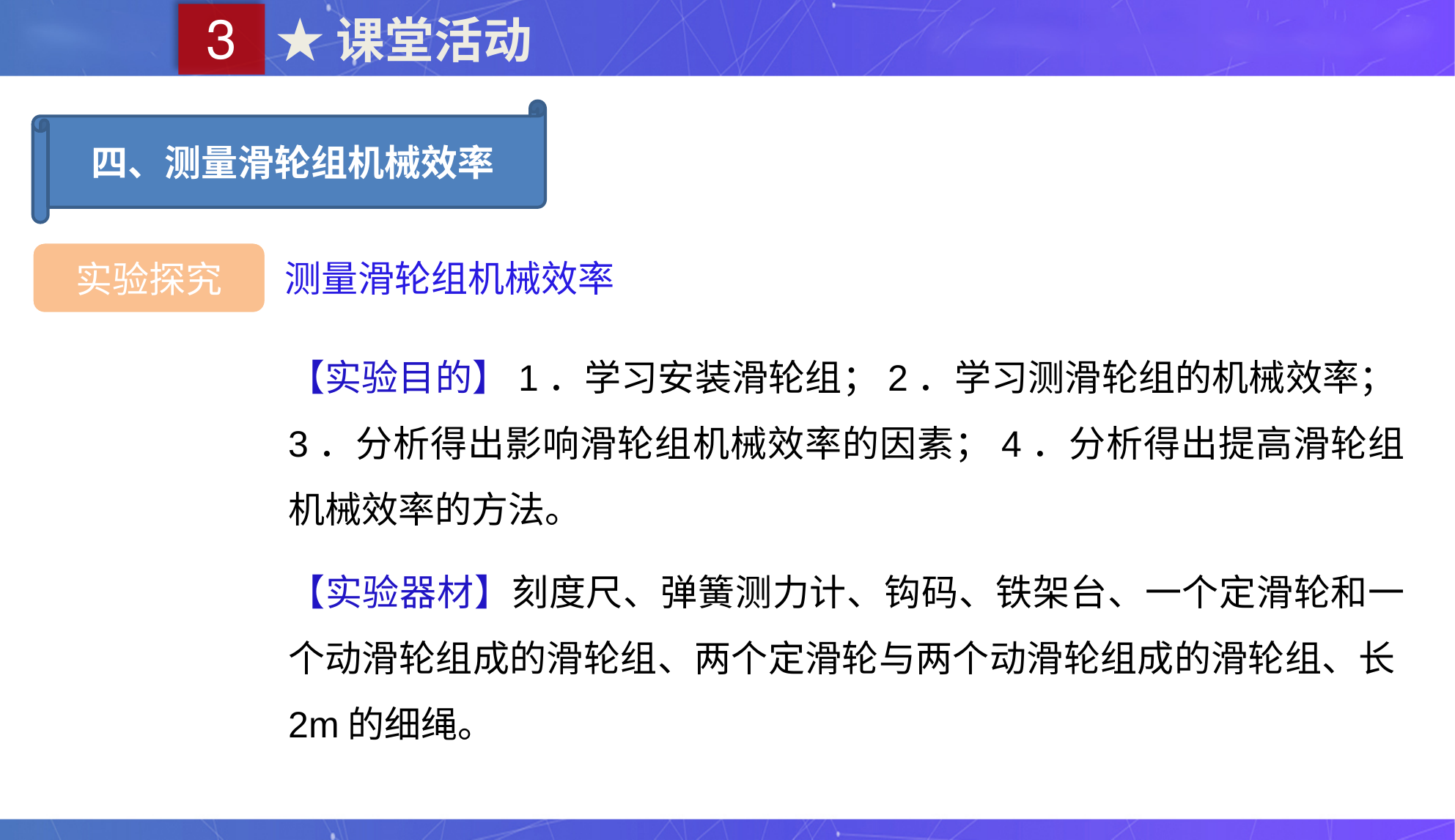

3
★课堂活动
四、测量滑轮组机械效率
实验探究
测量滑轮组机械效率
【实验目的】1．学习安装滑轮组；2．学习测滑轮组的机械效率；3．分析得出影响滑轮组机械效率的因素；4．分析得出提高滑轮组机械效率的方法。
【实验器材】刻度尺、弹簧测力计、钩码、铁架台、一个定滑轮和一个动滑轮组成的滑轮组、两个定滑轮与两个动滑轮组成的滑轮组、长2m的细绳。